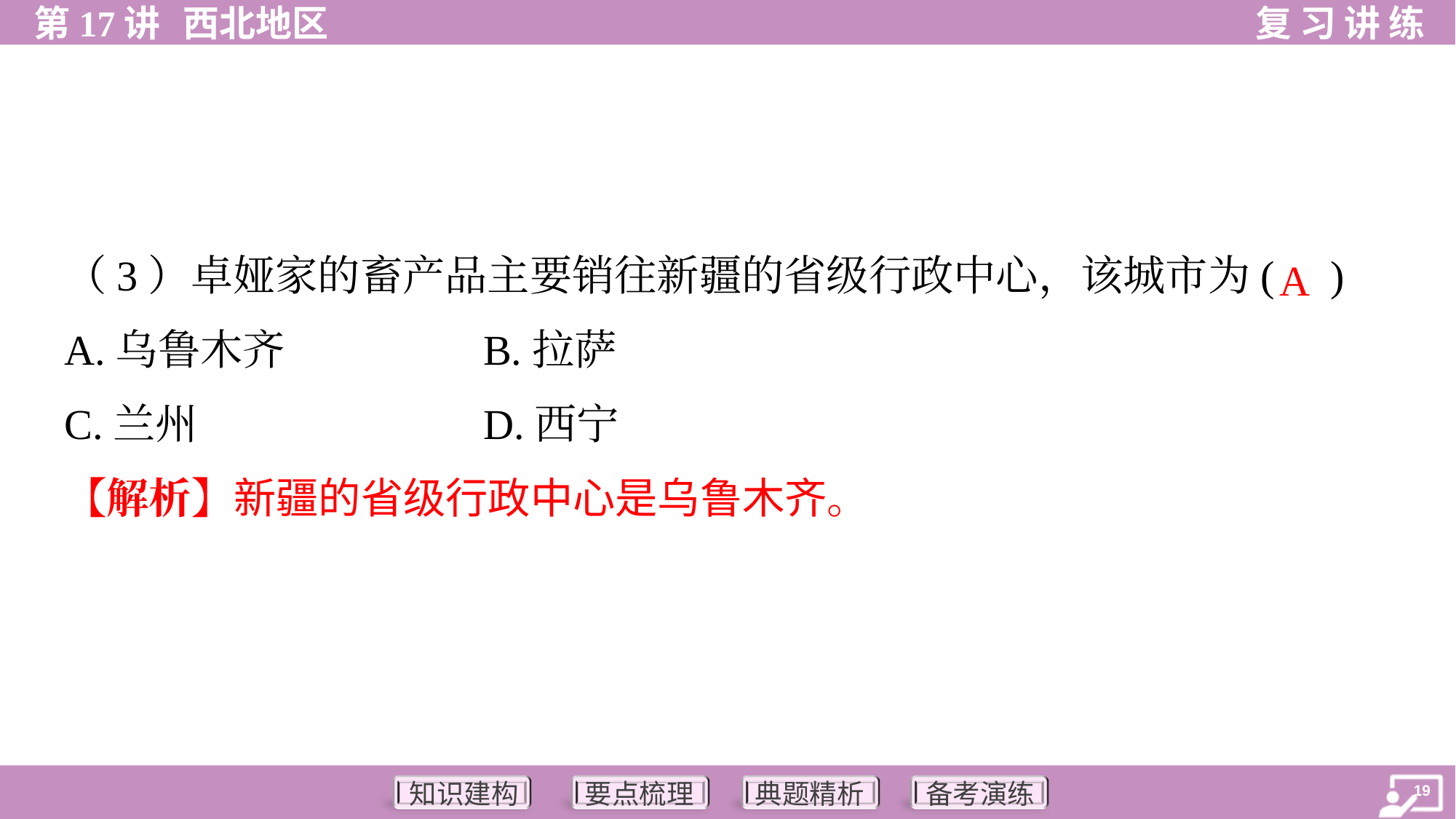

（3）卓娅家的畜产品主要销往新疆的省级行政中心，该城市为(     )
A
A.乌鲁木齐	B.拉萨
C.兰州	D.西宁
【解析】新疆的省级行政中心是乌鲁木齐。